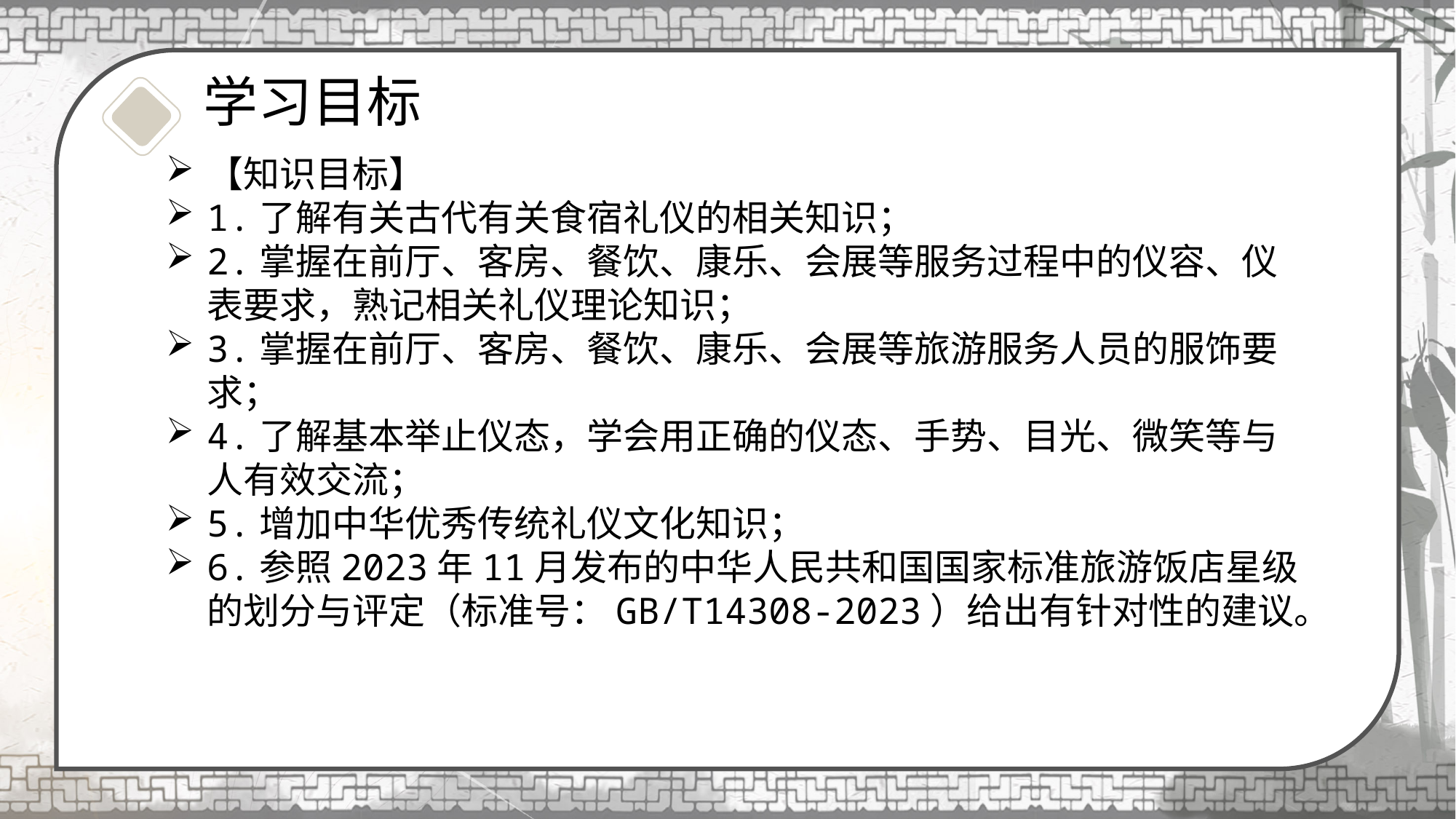

学习目标
【知识目标】
1.了解有关古代有关食宿礼仪的相关知识；
2.掌握在前厅、客房、餐饮、康乐、会展等服务过程中的仪容、仪表要求，熟记相关礼仪理论知识；
3.掌握在前厅、客房、餐饮、康乐、会展等旅游服务人员的服饰要求；
4.了解基本举止仪态，学会用正确的仪态、手势、目光、微笑等与人有效交流；
5.增加中华优秀传统礼仪文化知识；
6.参照2023年11月发布的中华人民共和国国家标准旅游饭店星级的划分与评定（标准号：GB/T14308-2023）给出有针对性的建议。